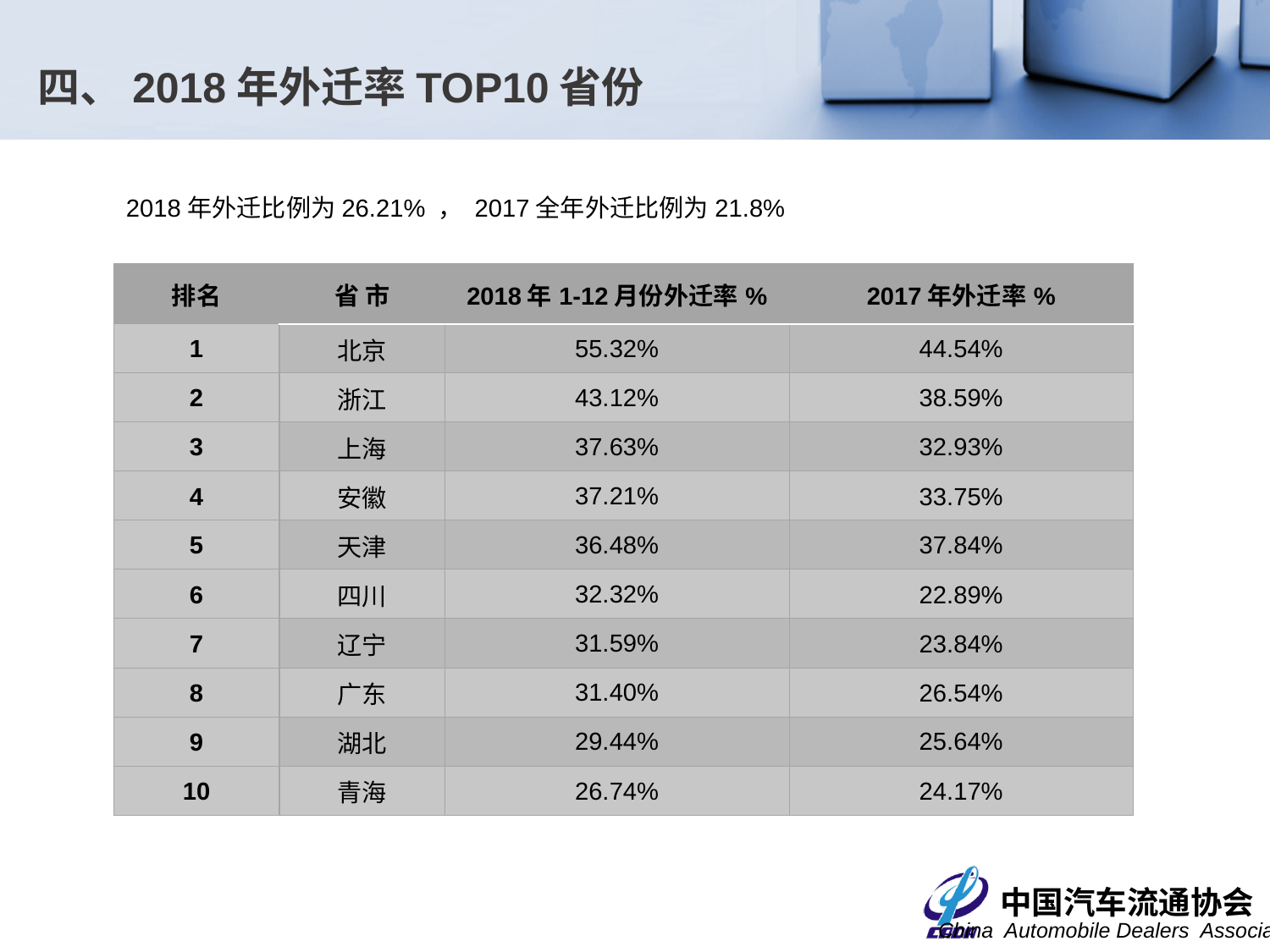

# 四、2018年外迁率TOP10省份
2018年外迁比例为26.21% ， 2017全年外迁比例为21.8%
| 排名 | 省 市 | 2018年1-12月份外迁率% | 2017年外迁率% |
| --- | --- | --- | --- |
| 1 | 北京 | 55.32% | 44.54% |
| 2 | 浙江 | 43.12% | 38.59% |
| 3 | 上海 | 37.63% | 32.93% |
| 4 | 安徽 | 37.21% | 33.75% |
| 5 | 天津 | 36.48% | 37.84% |
| 6 | 四川 | 32.32% | 22.89% |
| 7 | 辽宁 | 31.59% | 23.84% |
| 8 | 广东 | 31.40% | 26.54% |
| 9 | 湖北 | 29.44% | 25.64% |
| 10 | 青海 | 26.74% | 24.17% |